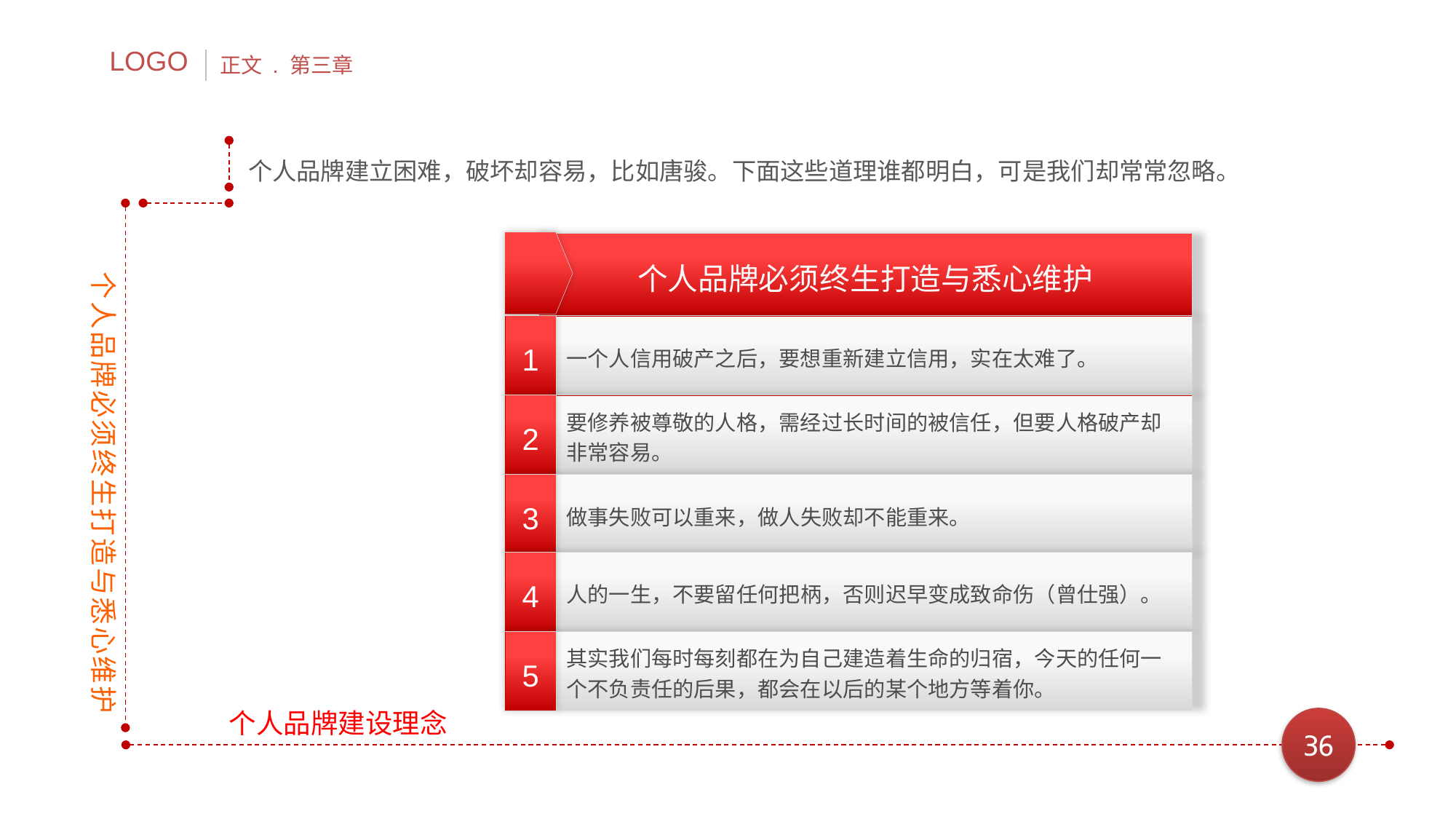

个人品牌建立困难，破坏却容易，比如唐骏。下面这些道理谁都明白，可是我们却常常忽略。

个人品牌必须终生打造与悉心维护
个人品牌必须终生打造与悉心维护
1
一个人信用破产之后，要想重新建立信用，实在太难了。
2
要修养被尊敬的人格，需经过长时间的被信任，但要人格破产却非常容易。
3
做事失败可以重来，做人失败却不能重来。
4
人的一生，不要留任何把柄，否则迟早变成致命伤（曾仕强）。
5
其实我们每时每刻都在为自己建造着生命的归宿，今天的任何一个不负责任的后果，都会在以后的某个地方等着你。
4